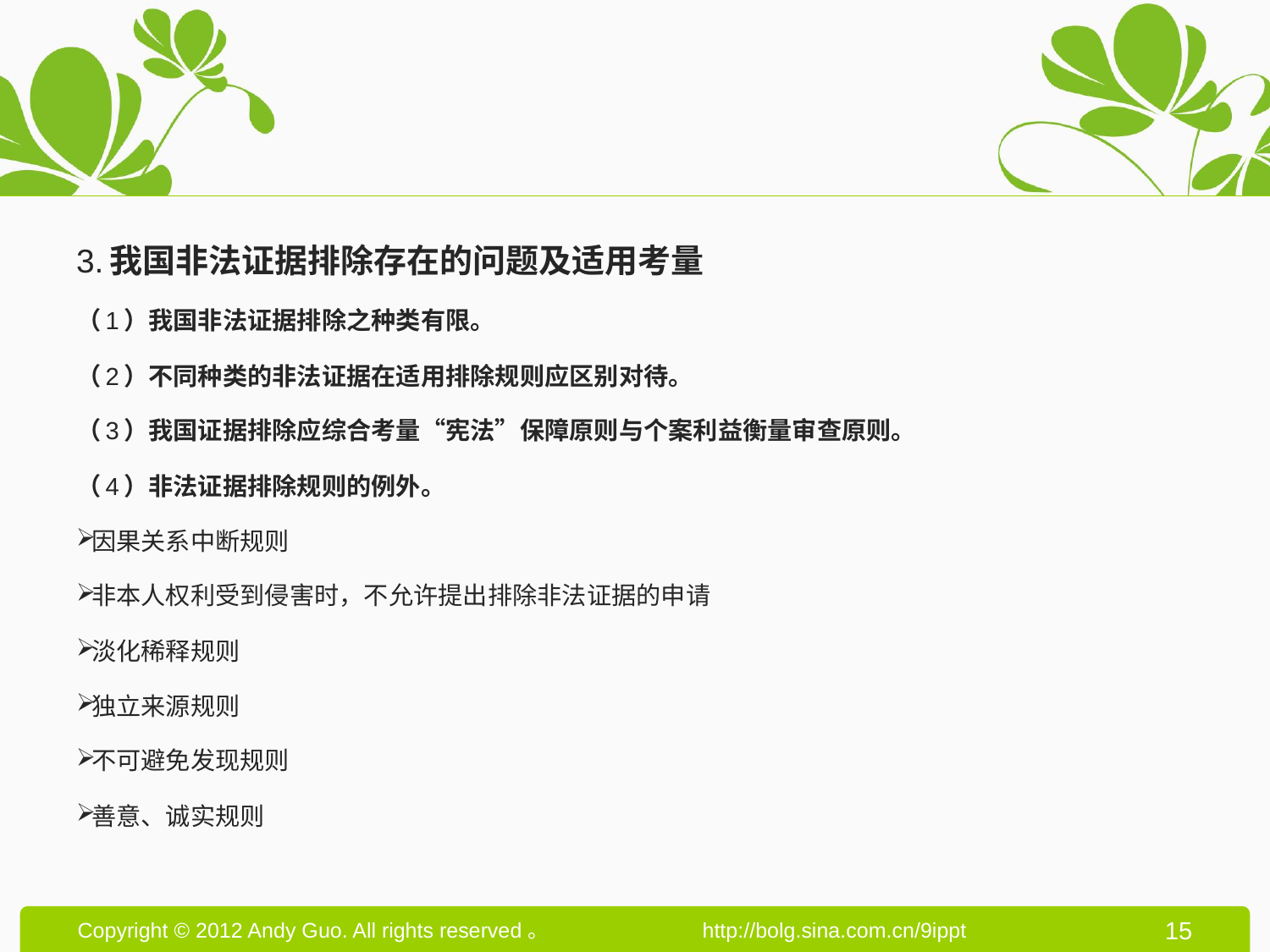

#
3.我国非法证据排除存在的问题及适用考量
（1）我国非法证据排除之种类有限。
（2）不同种类的非法证据在适用排除规则应区别对待。
（3）我国证据排除应综合考量“宪法”保障原则与个案利益衡量审查原则。
（4）非法证据排除规则的例外。
因果关系中断规则
非本人权利受到侵害时，不允许提出排除非法证据的申请
淡化稀释规则
独立来源规则
不可避免发现规则
善意、诚实规则

15